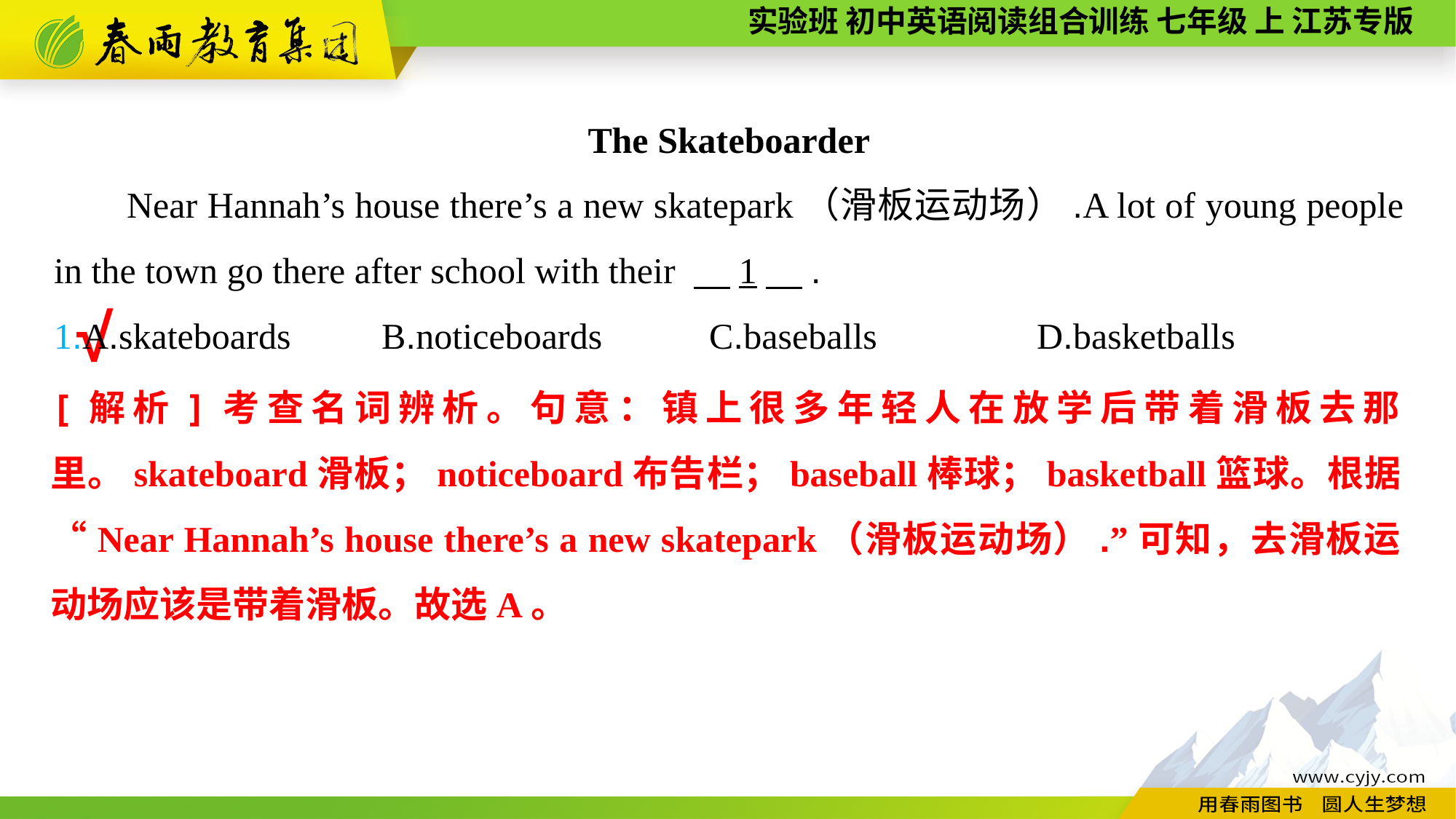

The Skateboarder
Near Hannah’s house there’s a new skatepark（滑板运动场）.A lot of young people in the town go there after school with their 　1　.
1.A.skateboards	B.noticeboards	C.baseballs		D.basketballs
√
[解析]考查名词辨析。句意：镇上很多年轻人在放学后带着滑板去那里。skateboard滑板；noticeboard布告栏；baseball棒球；basketball篮球。根据“Near Hannah’s house there’s a new skatepark（滑板运动场）.”可知，去滑板运动场应该是带着滑板。故选A。